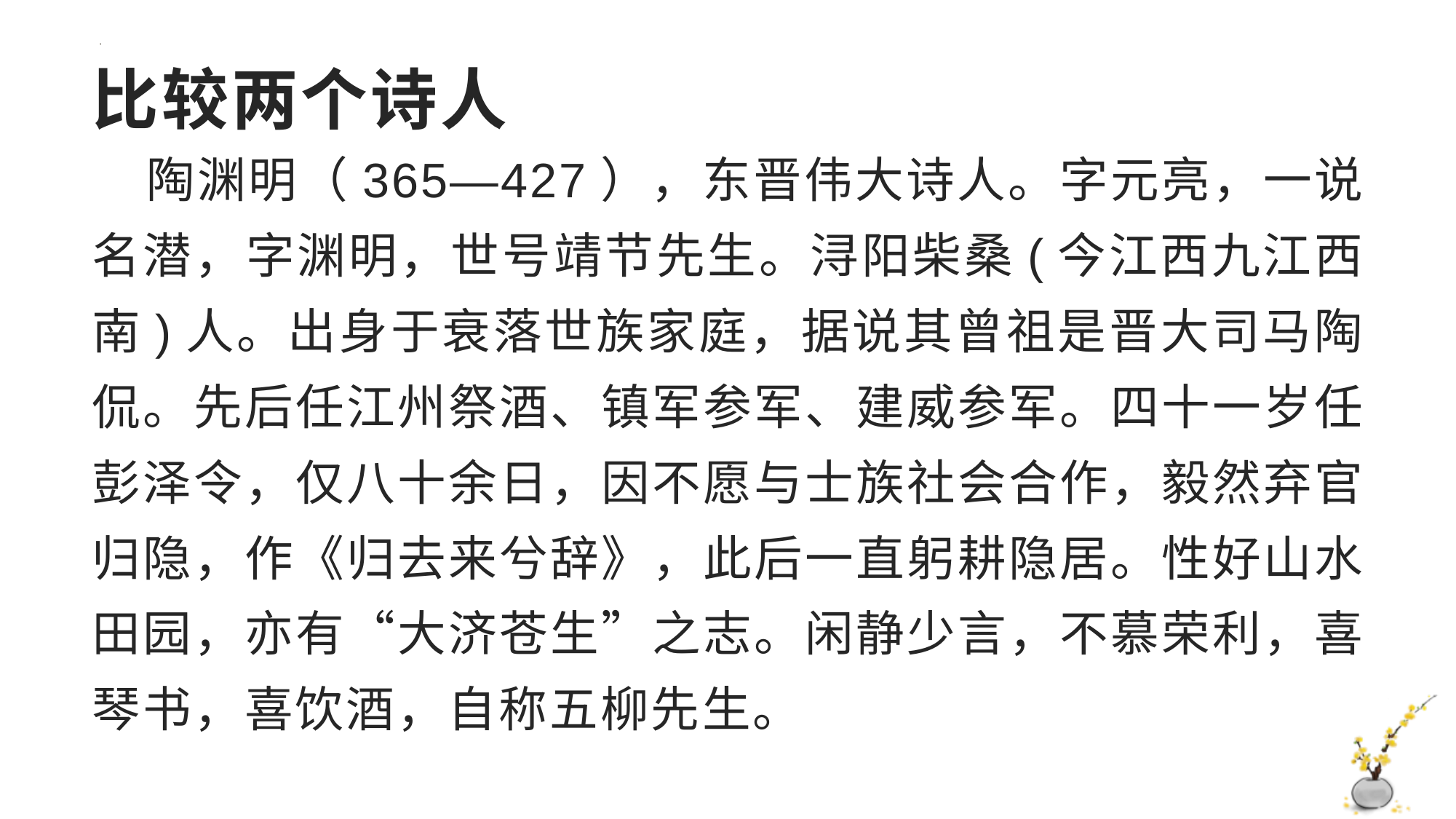

# 比较两个诗人
陶渊明（365—427），东晋伟大诗人。字元亮，一说名潜，字渊明，世号靖节先生。浔阳柴桑(今江西九江西南)人。出身于衰落世族家庭，据说其曾祖是晋大司马陶侃。先后任江州祭酒、镇军参军、建威参军。四十一岁任彭泽令，仅八十余日，因不愿与士族社会合作，毅然弃官归隐，作《归去来兮辞》，此后一直躬耕隐居。性好山水田园，亦有“大济苍生”之志。闲静少言，不慕荣利，喜琴书，喜饮酒，自称五柳先生。